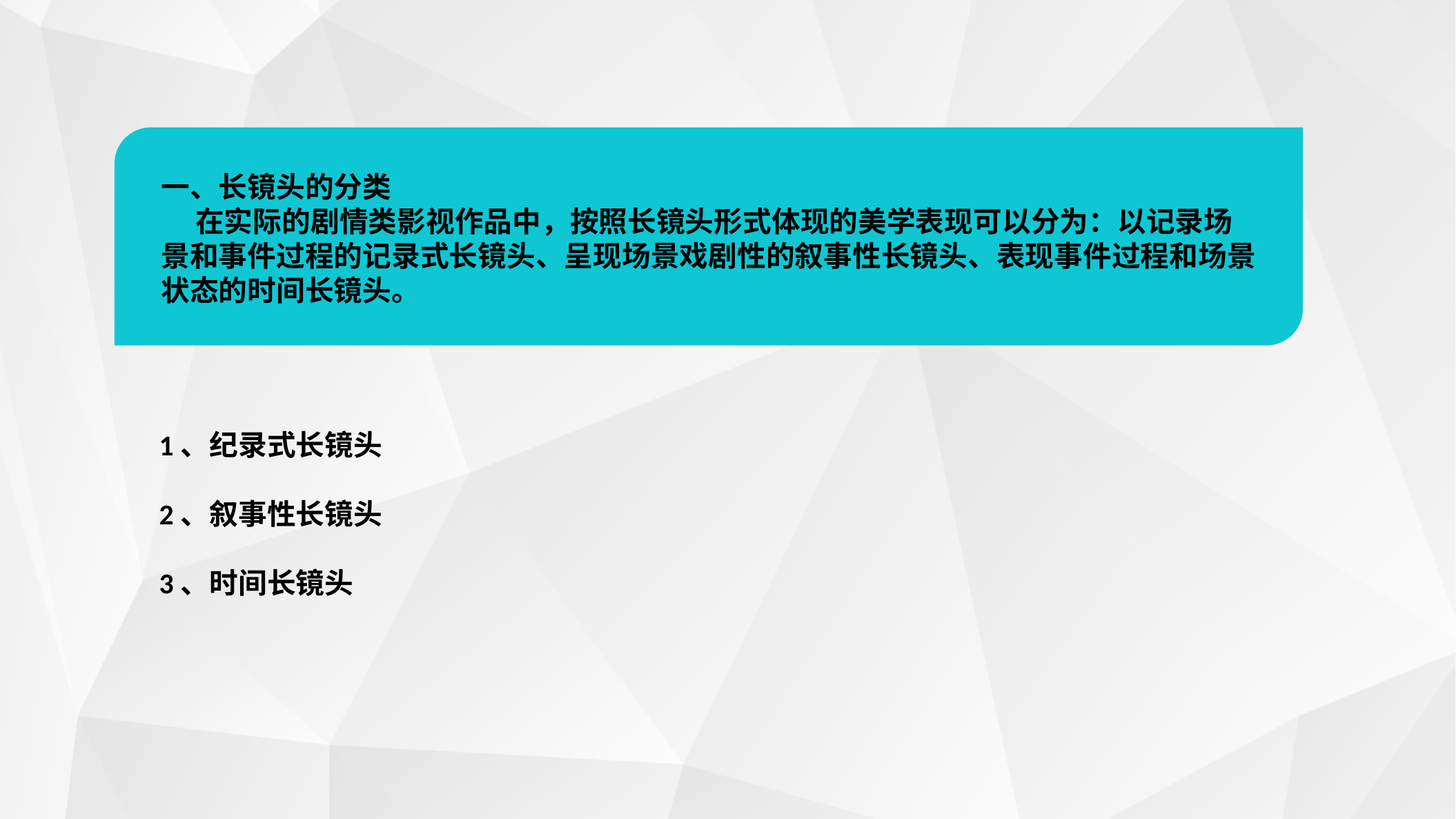

一、长镜头的分类在实际的剧情类影视作品中，按照长镜头形式体现的美学表现可以分为：以记录场景和事件过程的记录式长镜头、呈现场景戏剧性的叙事性长镜头、表现事件过程和场景状态的时间长镜头。
1、纪录式长镜头

2、叙事性长镜头

3、时间长镜头